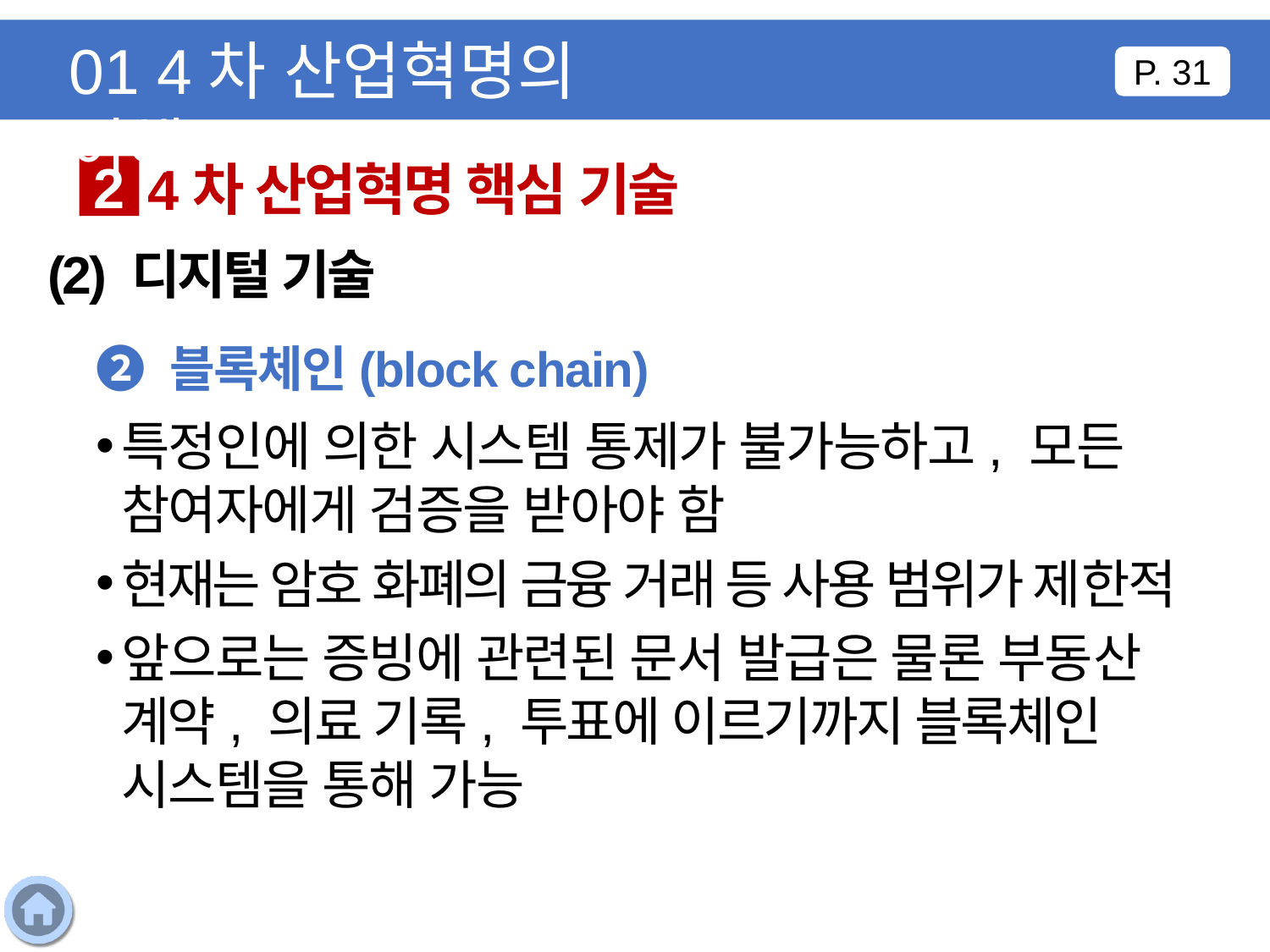

01 4차 산업혁명의 이해
P. 31
4차 산업혁명 핵심 기술
2
(2) 디지털 기술
❷ 블록체인(block chain)
특정인에 의한 시스템 통제가 불가능하고, 모든 참여자에게 검증을 받아야 함
현재는 암호 화폐의 금융 거래 등 사용 범위가 제한적
앞으로는 증빙에 관련된 문서 발급은 물론 부동산 계약, 의료 기록, 투표에 이르기까지 블록체인 시스템을 통해 가능